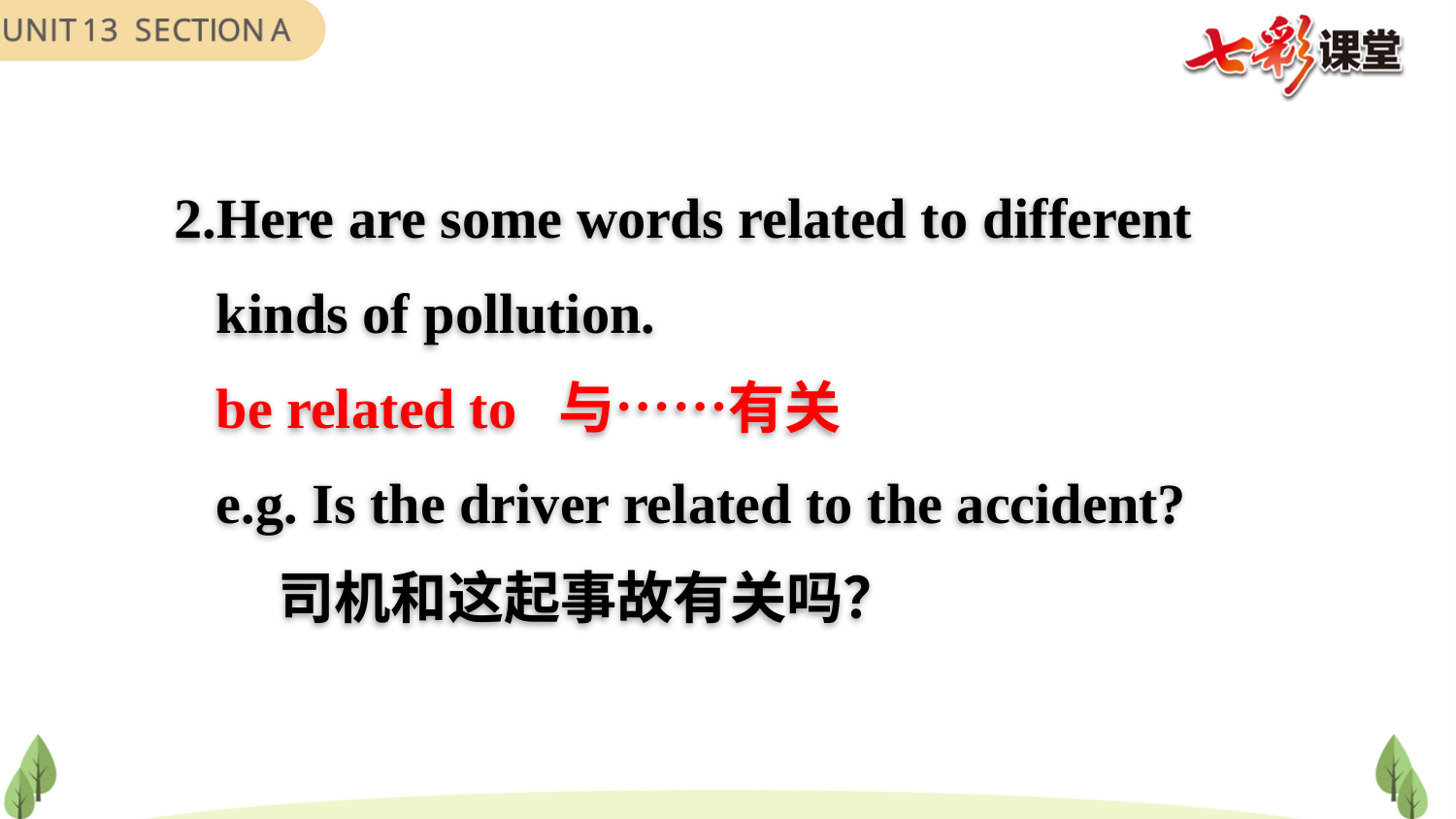

2.Here are some words related to different
   kinds of pollution.
   be related to  与……有关
   e.g. Is the driver related to the accident?
       司机和这起事故有关吗？